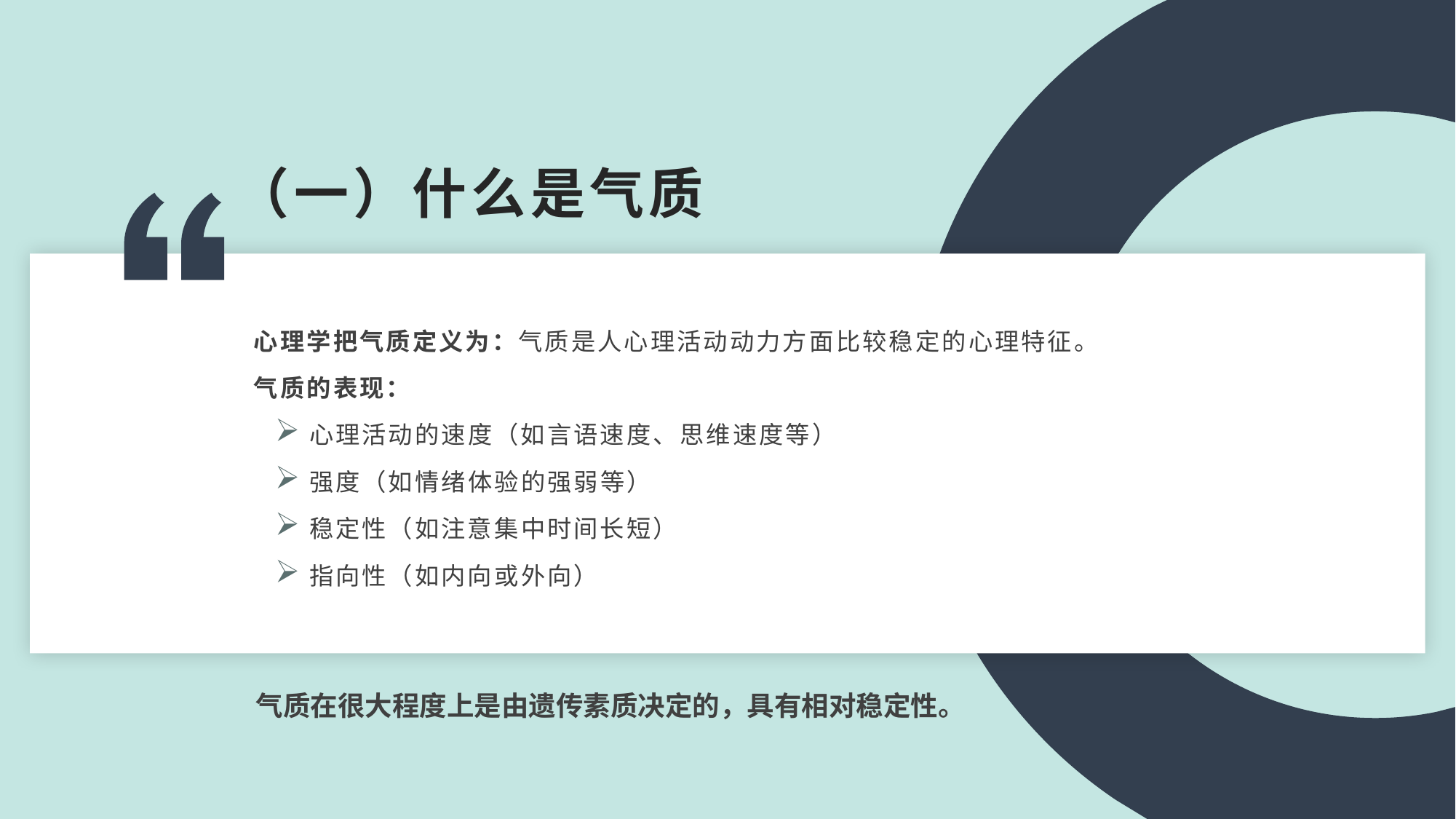

（一）什么是气质

心理学把气质定义为：气质是人心理活动动力方面比较稳定的心理特征。
气质的表现：
心理活动的速度（如言语速度、思维速度等）
强度（如情绪体验的强弱等）
稳定性（如注意集中时间长短）
指向性（如内向或外向）
气质在很大程度上是由遗传素质决定的，具有相对稳定性。